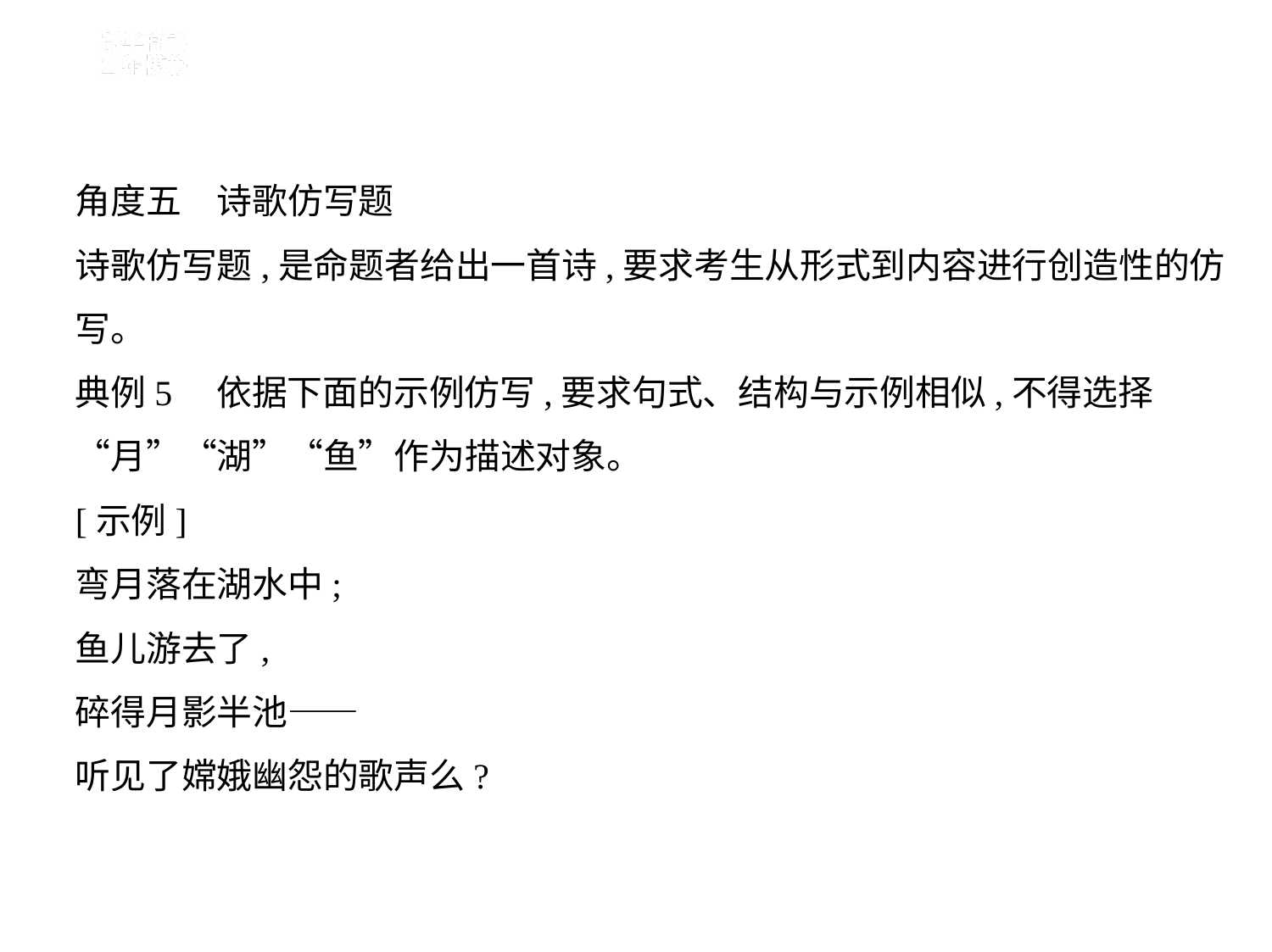

角度五　诗歌仿写题
诗歌仿写题,是命题者给出一首诗,要求考生从形式到内容进行创造性的仿
写。
典例5　依据下面的示例仿写,要求句式、结构与示例相似,不得选择
“月”“湖”“鱼”作为描述对象。
[示例]
弯月落在湖水中;
鱼儿游去了,
碎得月影半池——
听见了嫦娥幽怨的歌声么?